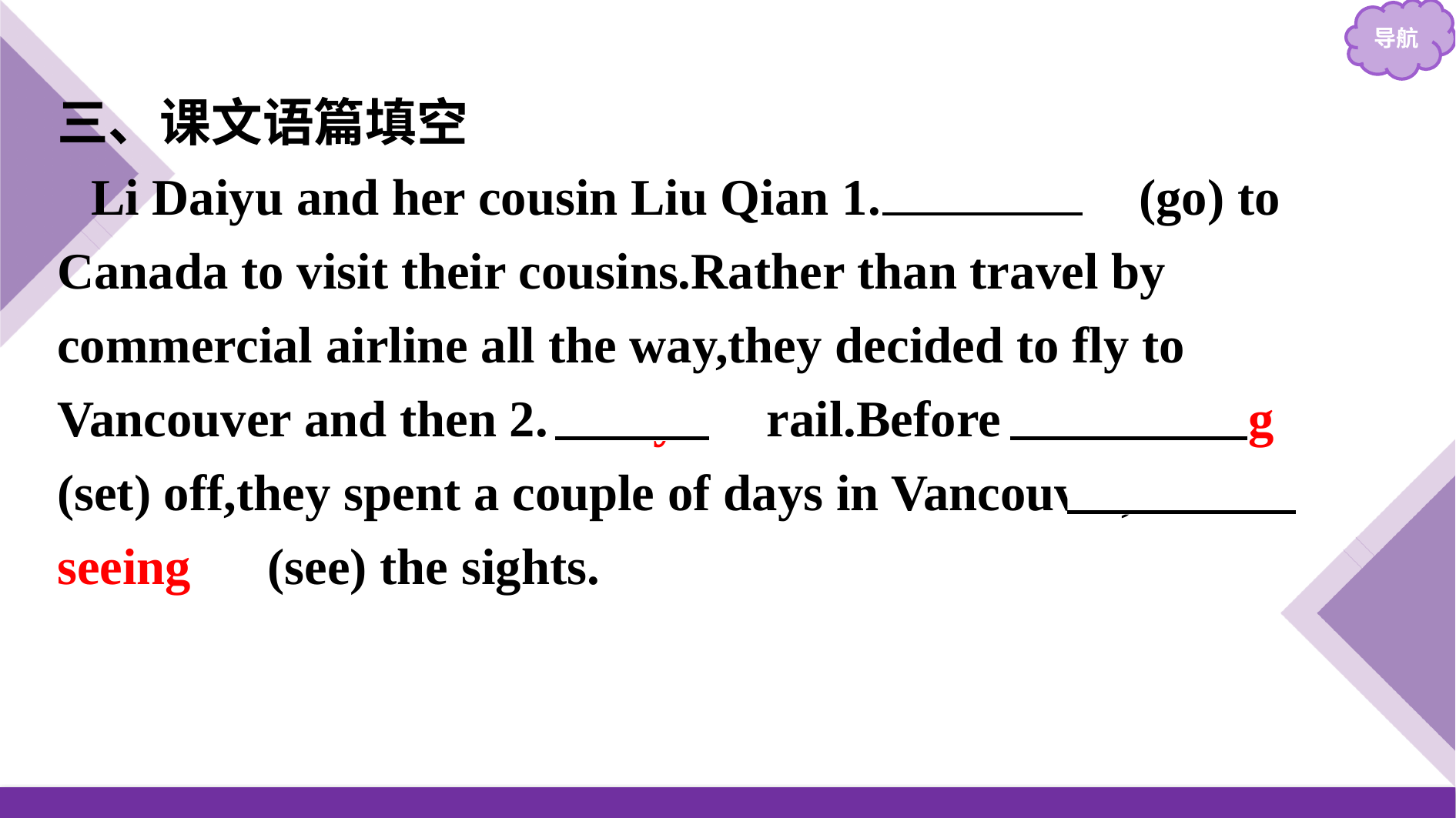

三、课文语篇填空
Li Daiyu and her cousin Liu Qian 1.　went　(go) to Canada to visit their cousins.Rather than travel by commercial airline all the way,they decided to fly to Vancouver and then 2.　by　 rail.Before 3.　setting　(set) off,they spent a couple of days in Vancouver,4.　seeing　(see) the sights.